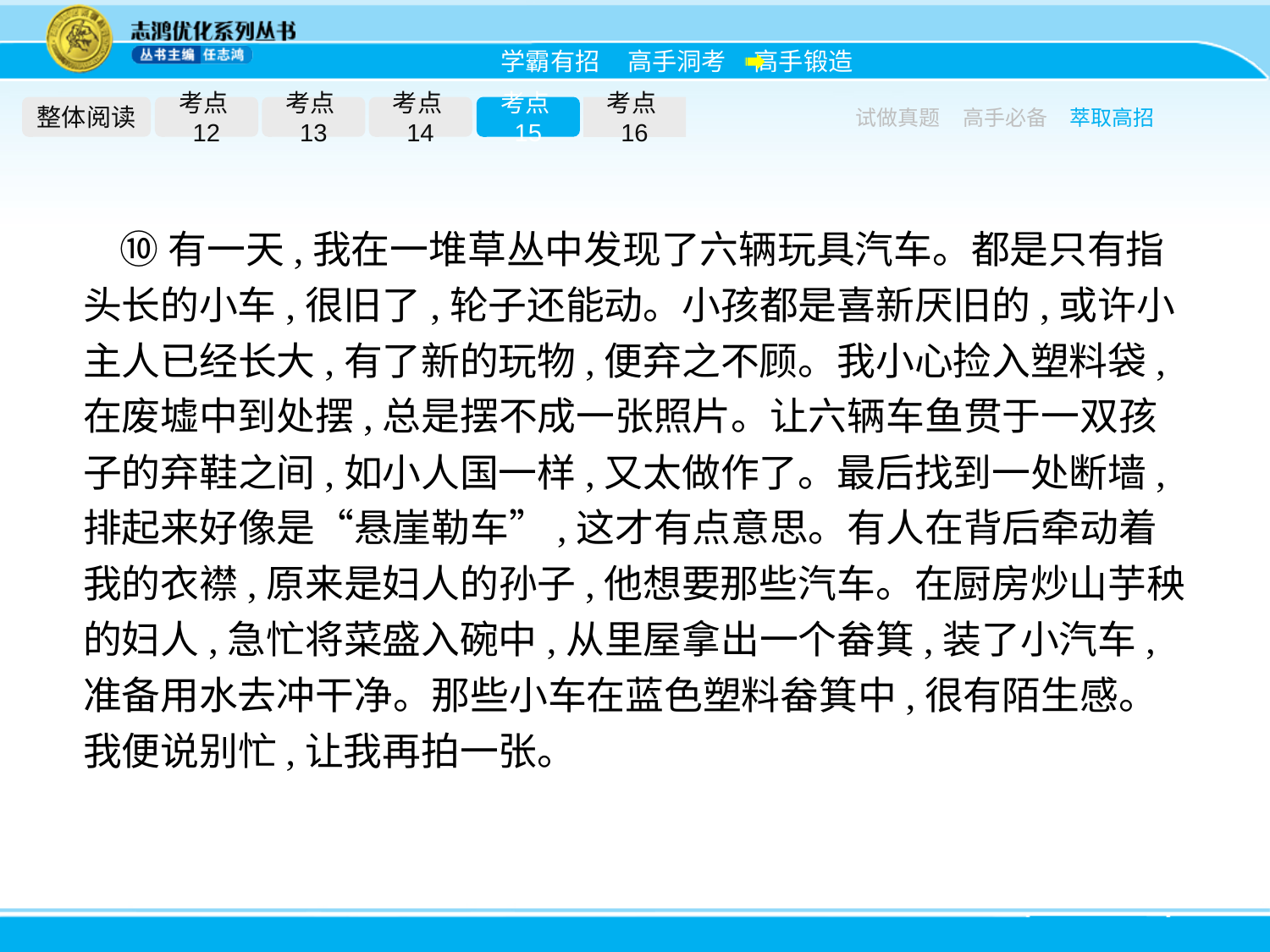

整体阅读
考点12
考点13
考点14
考点15
考点16
试做真题
高手必备
萃取高招
⑩有一天,我在一堆草丛中发现了六辆玩具汽车。都是只有指头长的小车,很旧了,轮子还能动。小孩都是喜新厌旧的,或许小主人已经长大,有了新的玩物,便弃之不顾。我小心捡入塑料袋,在废墟中到处摆,总是摆不成一张照片。让六辆车鱼贯于一双孩子的弃鞋之间,如小人国一样,又太做作了。最后找到一处断墙,排起来好像是“悬崖勒车”,这才有点意思。有人在背后牵动着我的衣襟,原来是妇人的孙子,他想要那些汽车。在厨房炒山芋秧的妇人,急忙将菜盛入碗中,从里屋拿出一个畚箕,装了小汽车,准备用水去冲干净。那些小车在蓝色塑料畚箕中,很有陌生感。我便说别忙,让我再拍一张。